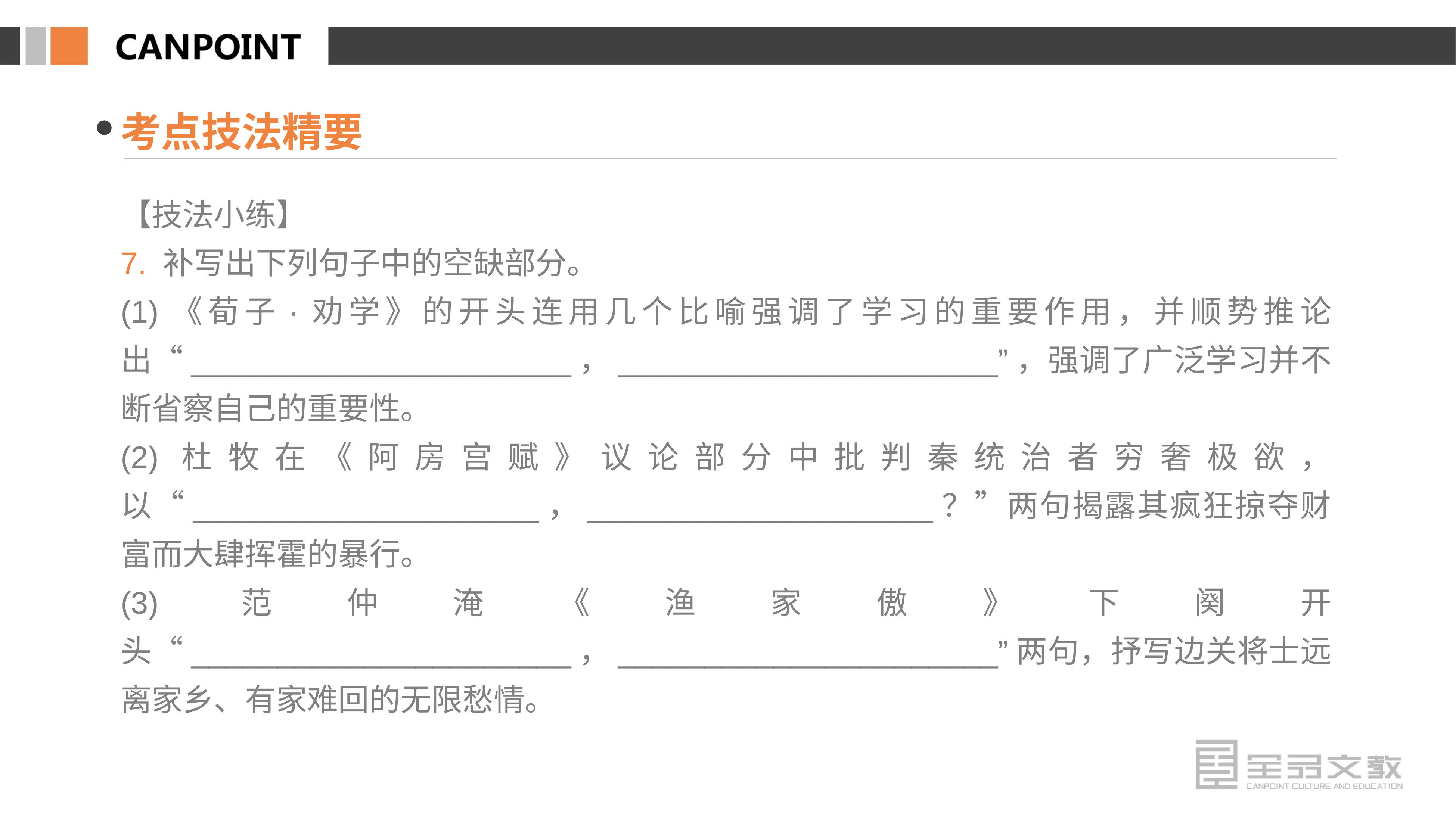

考点技法精要

【技法小练】
7. 补写出下列句子中的空缺部分。
(1)《荀子·劝学》的开头连用几个比喻强调了学习的重要作用，并顺势推论出“______________________，______________________”，强调了广泛学习并不断省察自己的重要性。
(2)杜牧在《阿房宫赋》议论部分中批判秦统治者穷奢极欲，以“____________________，____________________？”两句揭露其疯狂掠夺财富而大肆挥霍的暴行。
(3)范仲淹《渔家傲》下阕开头“______________________，______________________”两句，抒写边关将士远离家乡、有家难回的无限愁情。